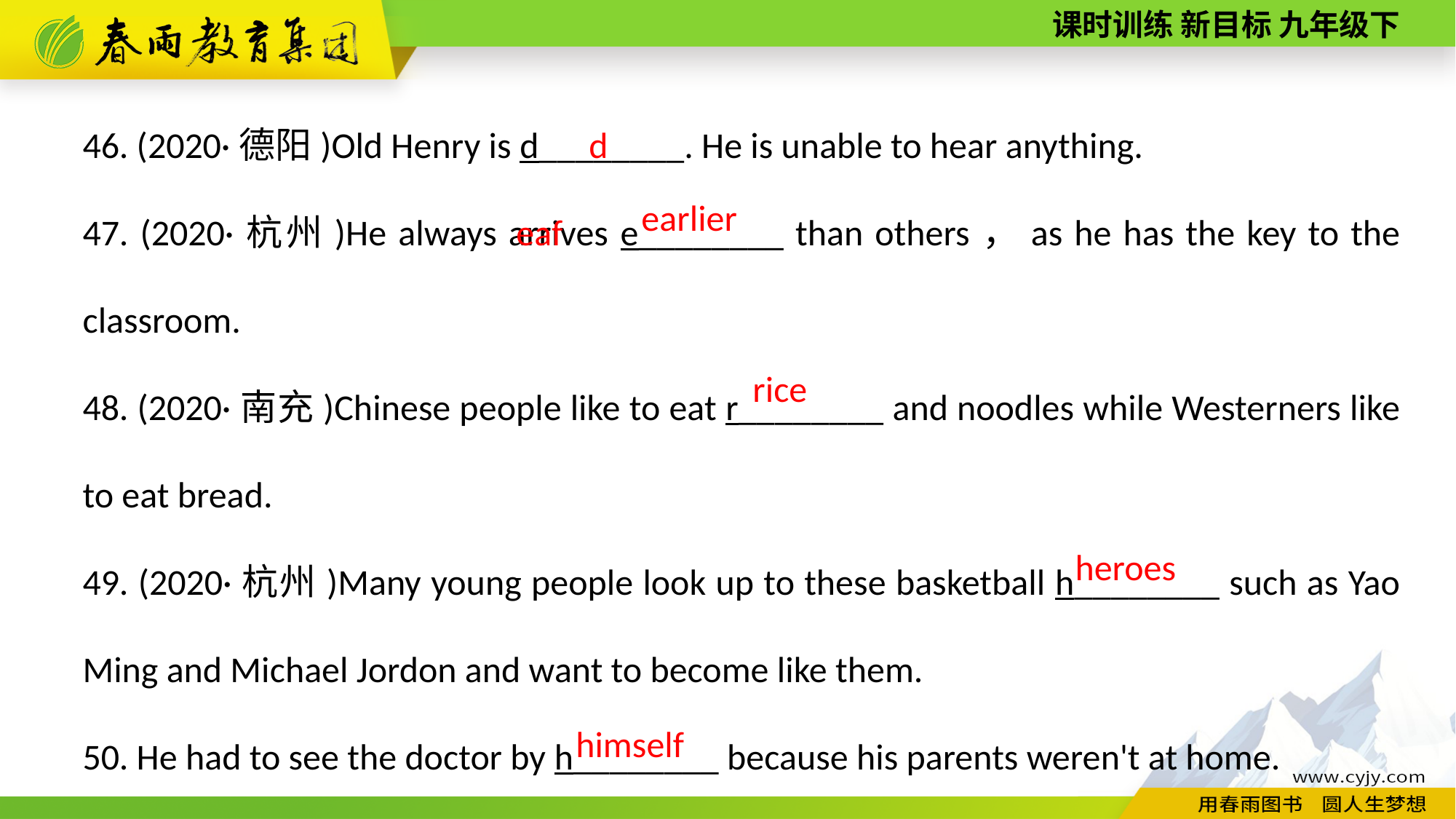

46. (2020·德阳)Old Henry is d________. He is unable to hear anything.
47. (2020·杭州)He always arrives e________ than others，as he has the key to the classroom.
48. (2020·南充)Chinese people like to eat r________ and noodles while Westerners like to eat bread.
49. (2020·杭州)Many young people look up to these basketball h________ such as Yao Ming and Michael Jordon and want to become like them.
50. He had to see the doctor by h________ because his parents weren't at home.
deaf
earlier
rice
heroes
himself